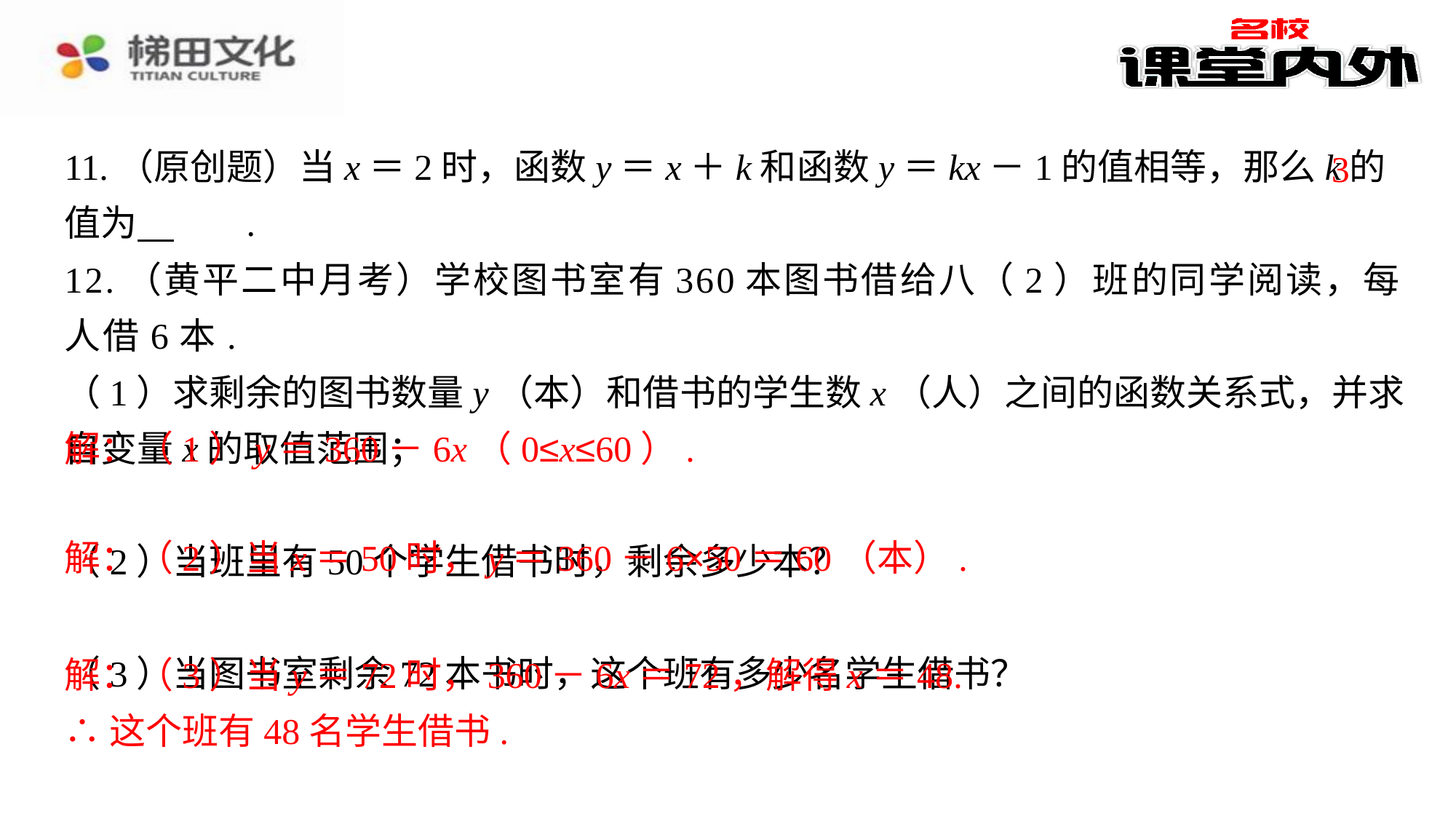

3
11.（原创题）当x＝2时，函数y＝x＋k和函数y＝kx－1的值相等，那么k的值为 　3　⁠.
12.（黄平二中月考）学校图书室有360本图书借给八（2）班的同学阅读，每人借6本.
（1）求剩余的图书数量y（本）和借书的学生数x（人）之间的函数关系式，并求自变量x的取值范围；
解：（1）y＝360－6x（0≤x≤60）.⁠
（2）当班里有50个学生借书时，剩余多少本？
解：（2）当x＝50时，y＝360－6×50＝60（本）.⁠
（3）当图书室剩余72本书时，这个班有多少名学生借书？
解：（3）当y＝72时，360－6x＝72，解得x＝48.⁠
∴这个班有48名学生借书.⁠
解：（1）y＝360－6x（0≤x≤60）.
解：（2）当x＝50时，y＝360－6×50＝60（本）.
解：（3）当y＝72时，360－6x＝72，解得x＝48.
∴这个班有48名学生借书.